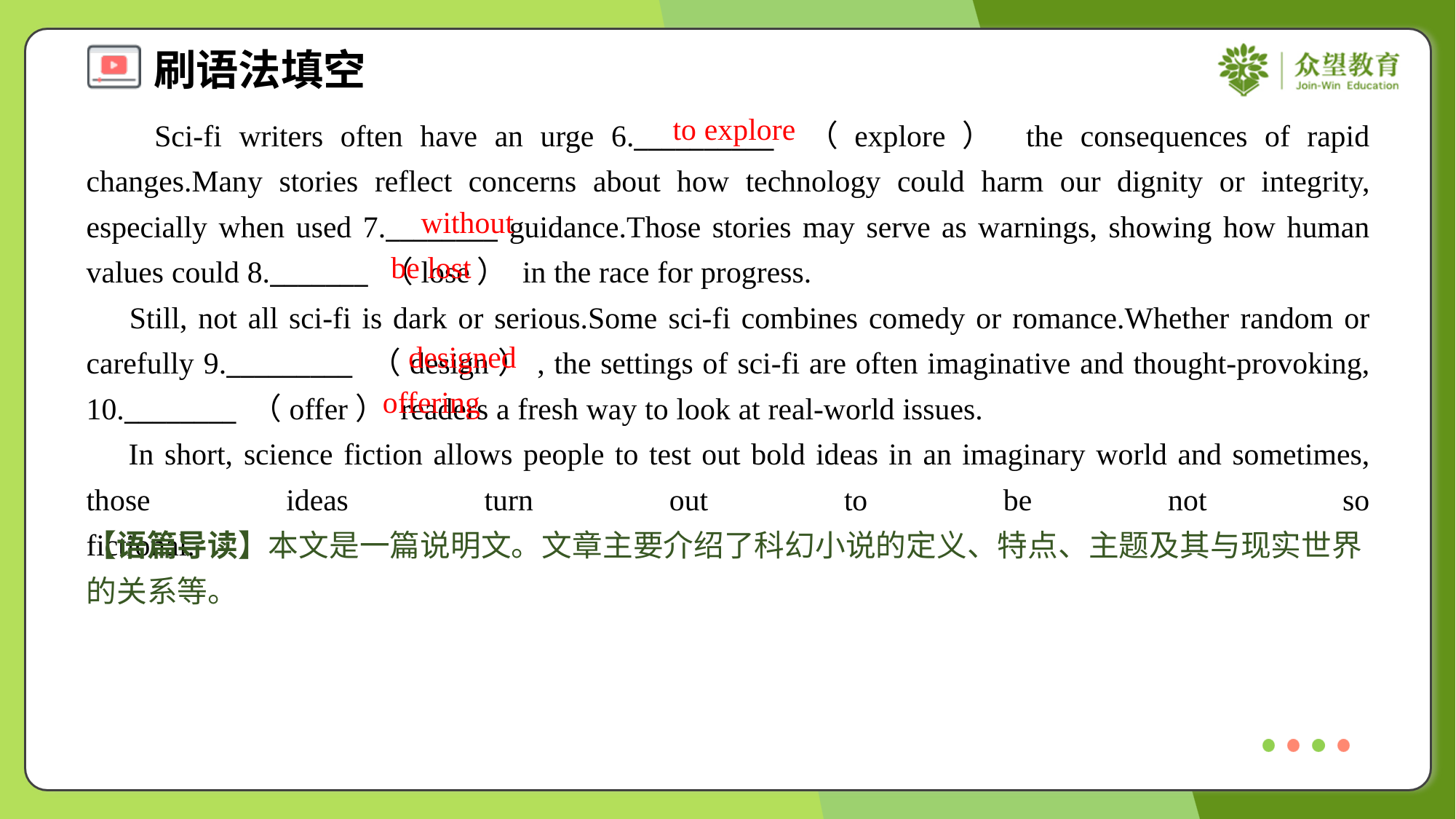

to explore
    Sci-fi writers often have an urge 6.__________ （explore） the consequences of rapid changes.Many stories reflect concerns about how technology could harm our dignity or integrity, especially when used 7.________ guidance.Those stories may serve as warnings, showing how human values could 8._______ （lose） in the race for progress.
    Still, not all sci-fi is dark or serious.Some sci-fi combines comedy or romance.Whether random or carefully 9._________ （design）, the settings of sci-fi are often imaginative and thought-provoking, 10.________ （offer） readers a fresh way to look at real-world issues.
    In short, science fiction allows people to test out bold ideas in an imaginary world and sometimes, those ideas turn out to be not so fictional.#1.5
without
be lost
designed
offering
【语篇导读】本文是一篇说明文。文章主要介绍了科幻小说的定义、特点、主题及其与现实世界的关系等。